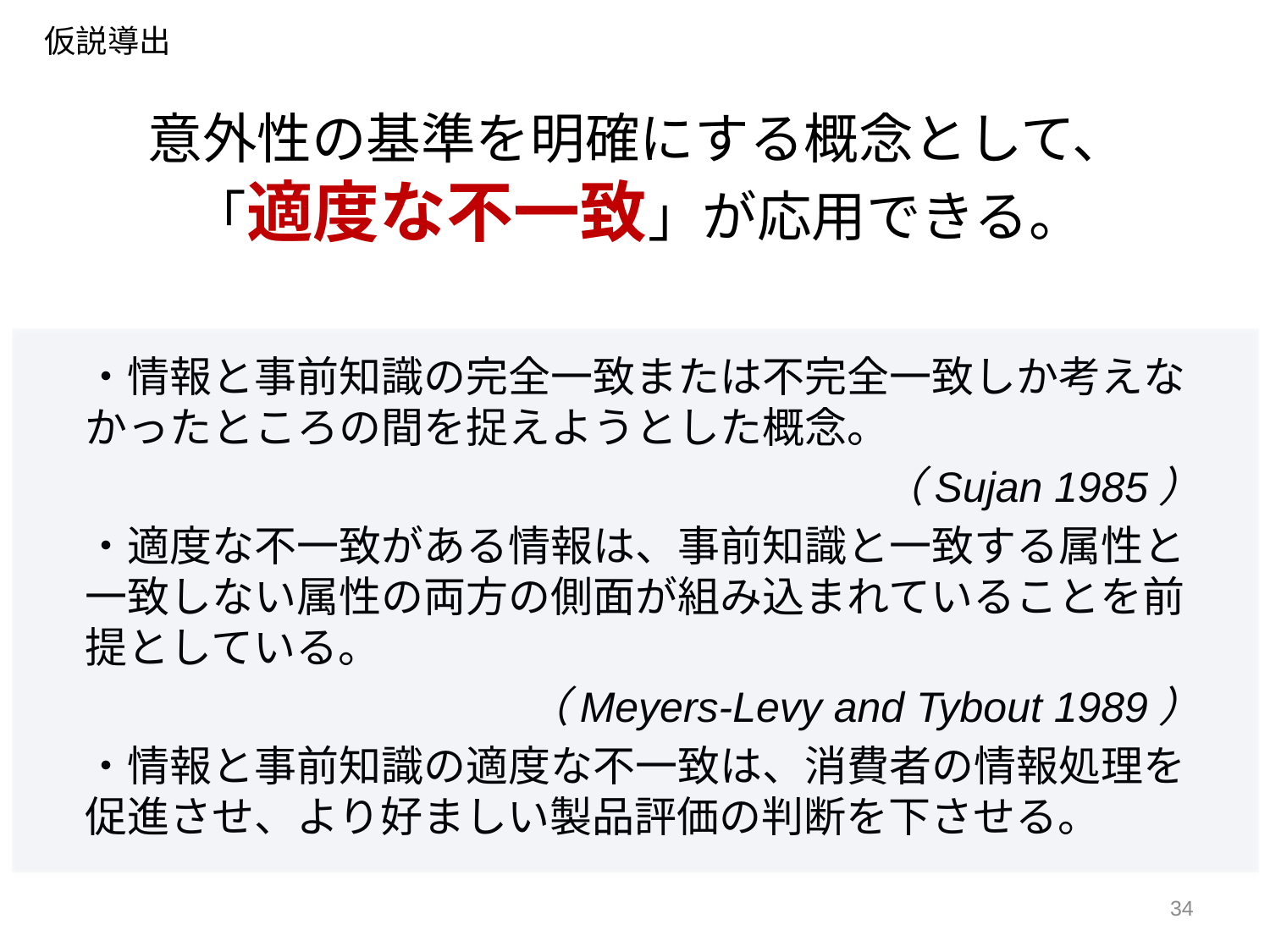

仮説導出
# 意外性の基準を明確にする概念として、 「適度な不一致」が応用できる。

・情報と事前知識の完全一致または不完全一致しか考えなかったところの間を捉えようとした概念。
（Sujan 1985）
・適度な不一致がある情報は、事前知識と一致する属性と一致しない属性の両方の側面が組み込まれていることを前提としている。
（Meyers-Levy and Tybout 1989）
・情報と事前知識の適度な不一致は、消費者の情報処理を促進させ、より好ましい製品評価の判断を下させる。
34